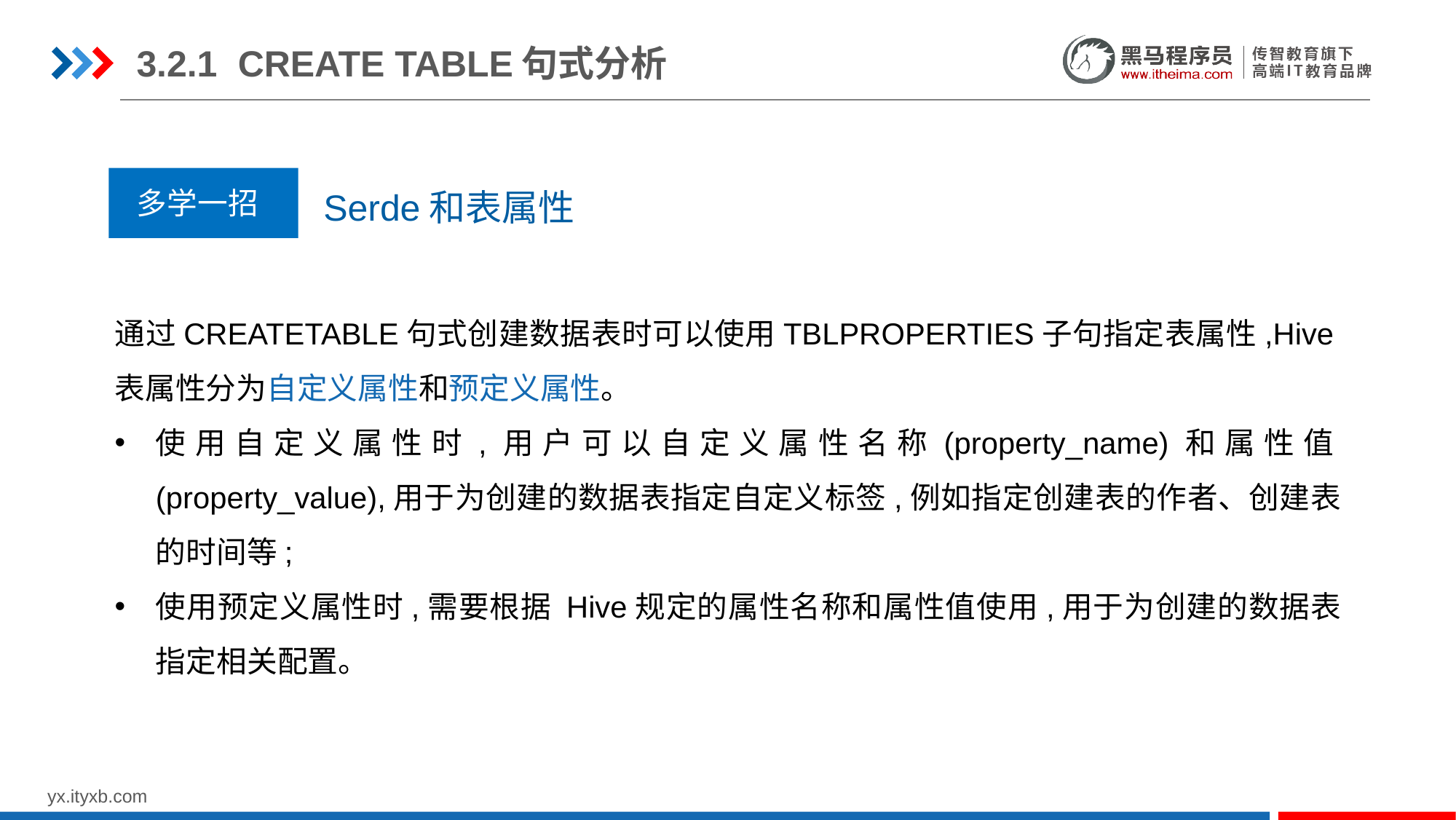

3.2.1  CREATE TABLE句式分析

多学一招
Serde和表属性
通过CREATETABLE句式创建数据表时可以使用TBLPROPERTIES子句指定表属性,Hive表属性分为自定义属性和预定义属性。
使用自定义属性时,用户可以自定义属性名称(property_name)和属性值(property_value),用于为创建的数据表指定自定义标签,例如指定创建表的作者、创建表的时间等;
使用预定义属性时,需要根据 Hive规定的属性名称和属性值使用,用于为创建的数据表指定相关配置。